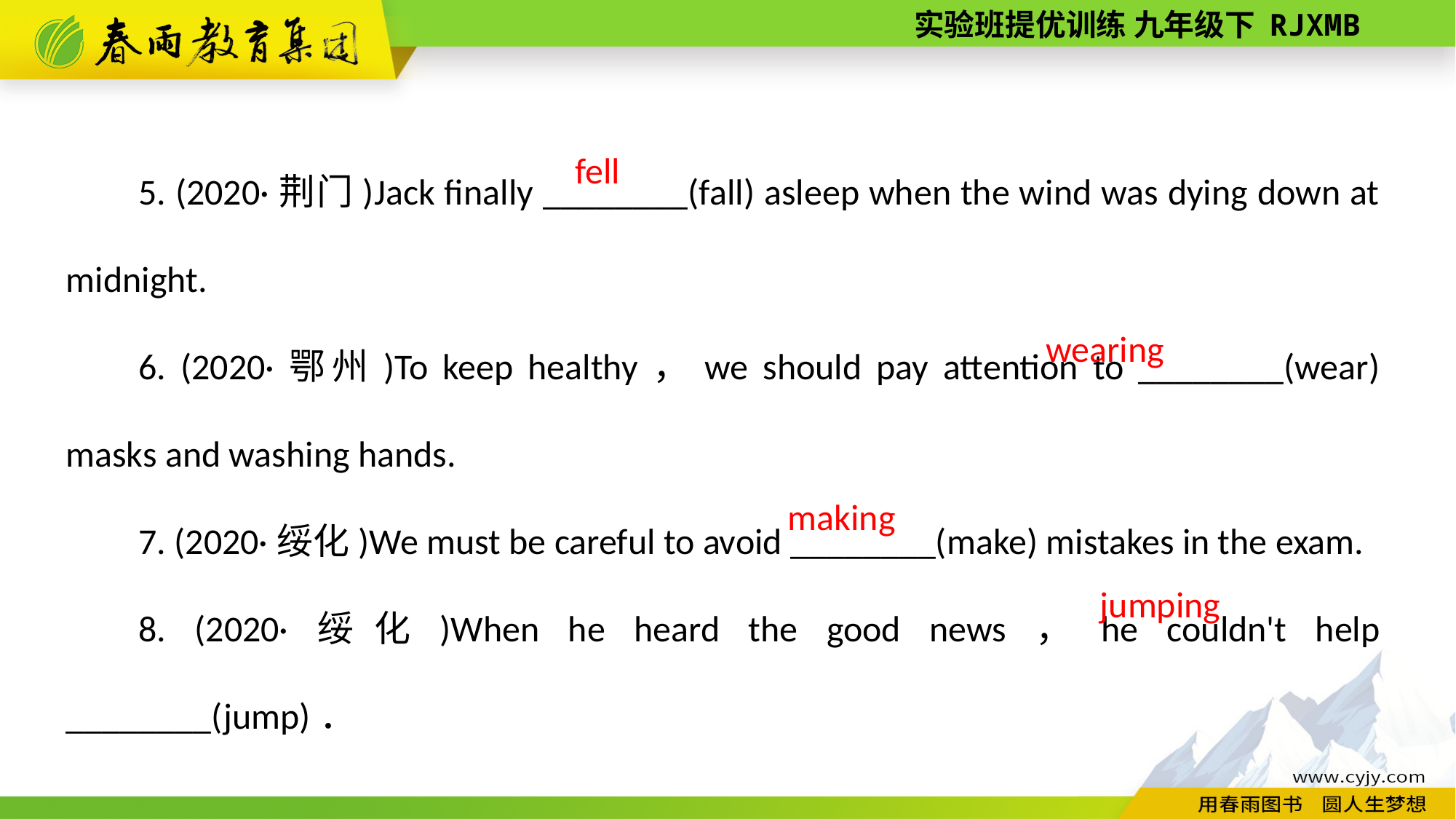

5. (2020·荆门)Jack finally ________(fall) asleep when the wind was dying down at midnight.
6. (2020·鄂州)To keep healthy，we should pay attention to ________(wear) masks and washing hands.
7. (2020·绥化)We must be careful to avoid ________(make) mistakes in the exam.
8. (2020·绥化)When he heard the good news，he couldn't help ________(jump)．
fell
wearing
making
jumping